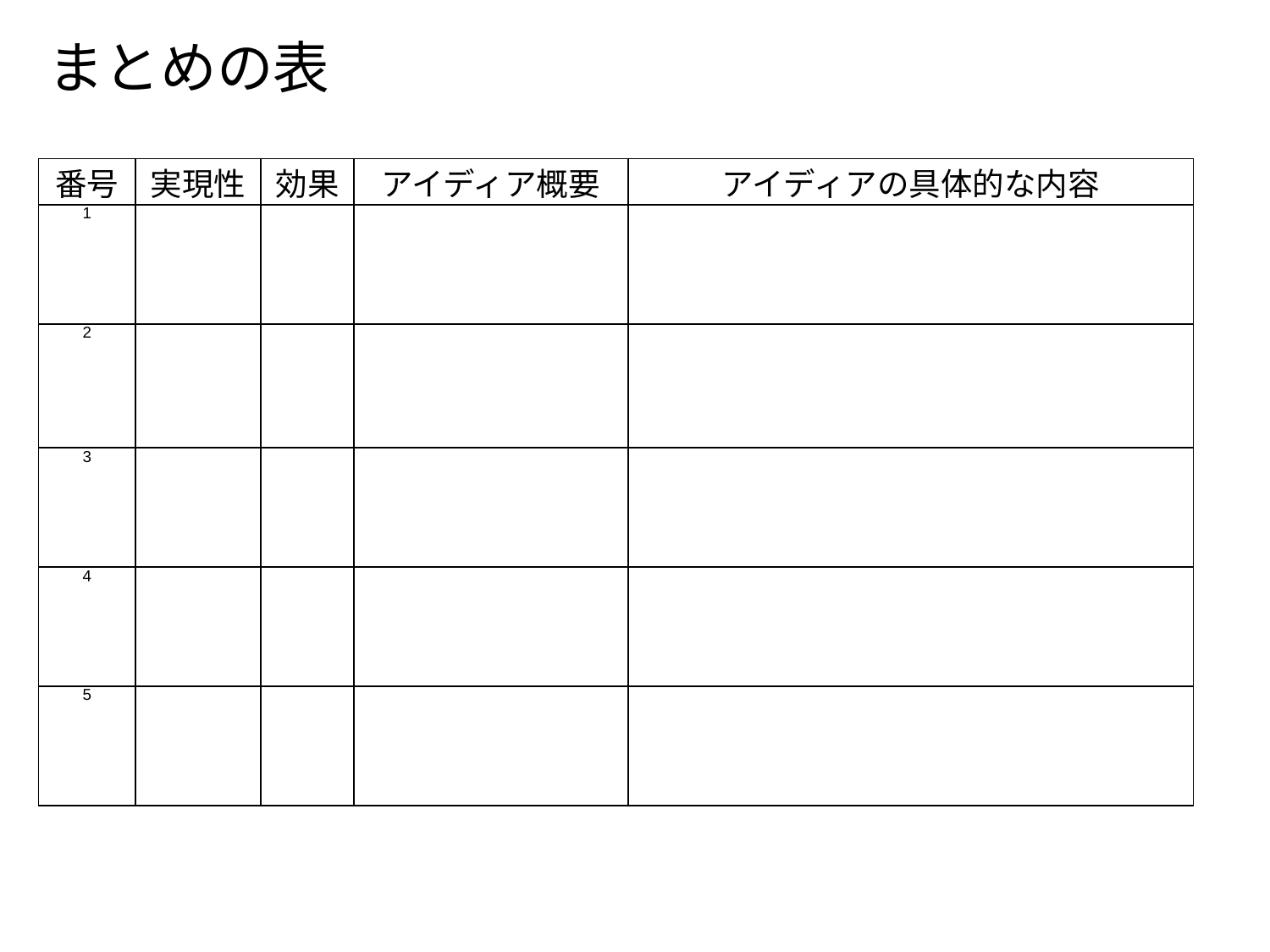

まとめの表
| 番号 | 実現性 | 効果 | アイディア概要 | アイディアの具体的な内容 |
| --- | --- | --- | --- | --- |
| 1 |  |  |  |  |
| 2 |  |  |  |  |
| 3 |  |  |  |  |
| 4 |  |  |  |  |
| 5 |  |  |  |  |